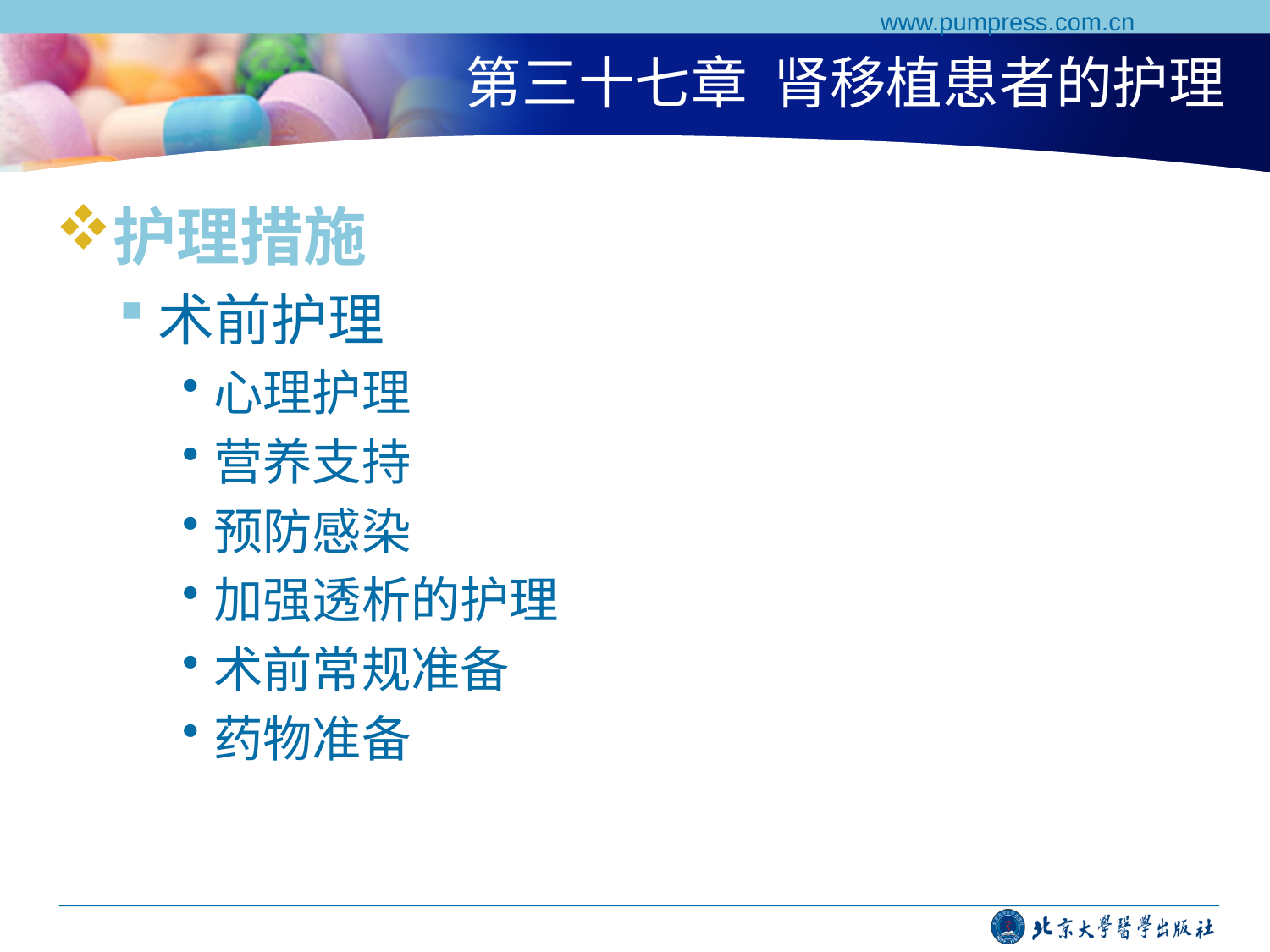

www.pumpress.com.cn
# 第三十七章  肾移植患者的护理
护理措施
术前护理
心理护理
营养支持
预防感染
加强透析的护理
术前常规准备
药物准备